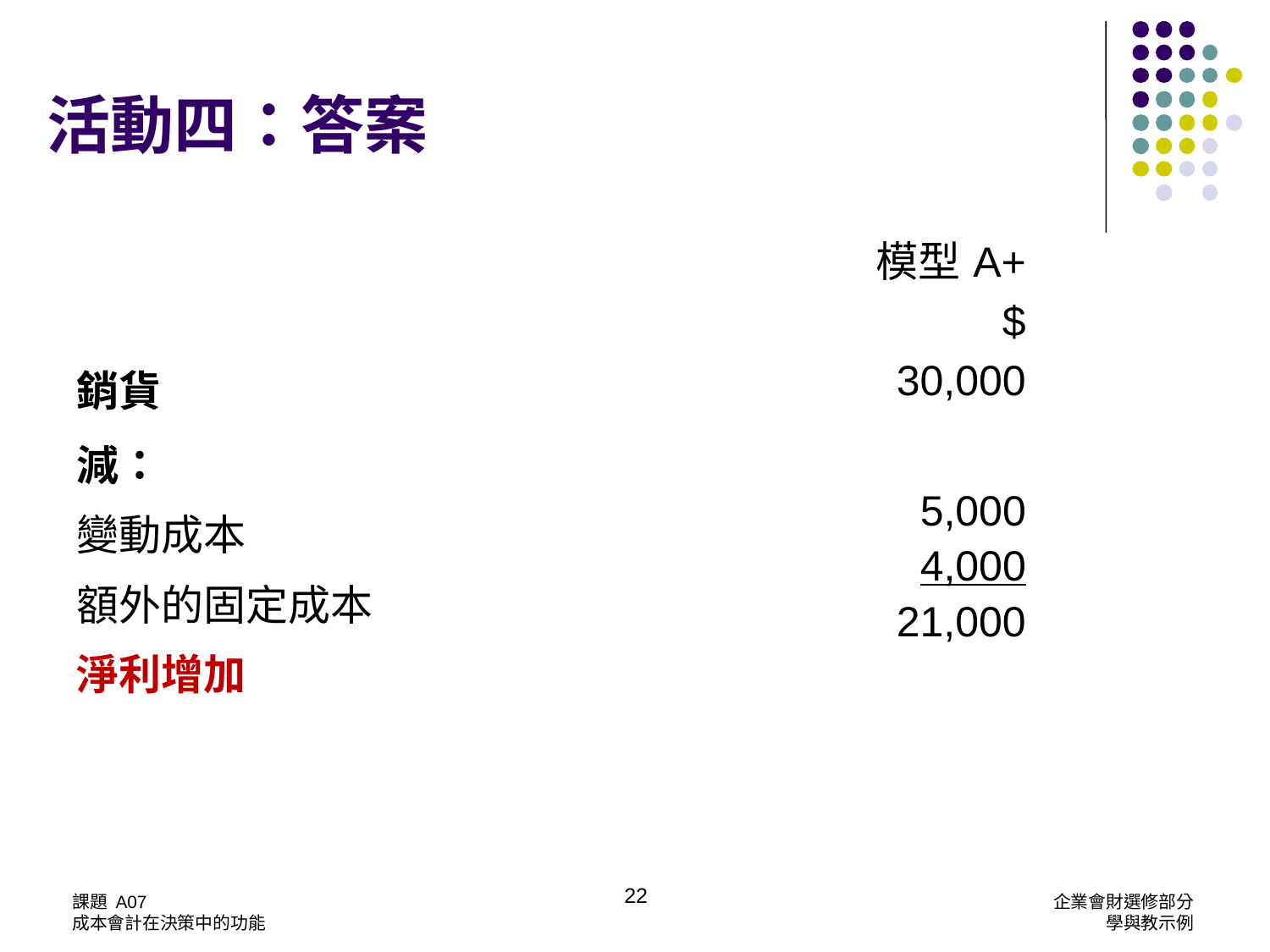

活動四：答案
|  |  | 模型A+ $ |
| --- | --- | --- |
| 銷貨 |  | 30,000 |
| 減： 變動成本 額外的固定成本 淨利增加 |  | 5,000 4,000 21,000 |

22